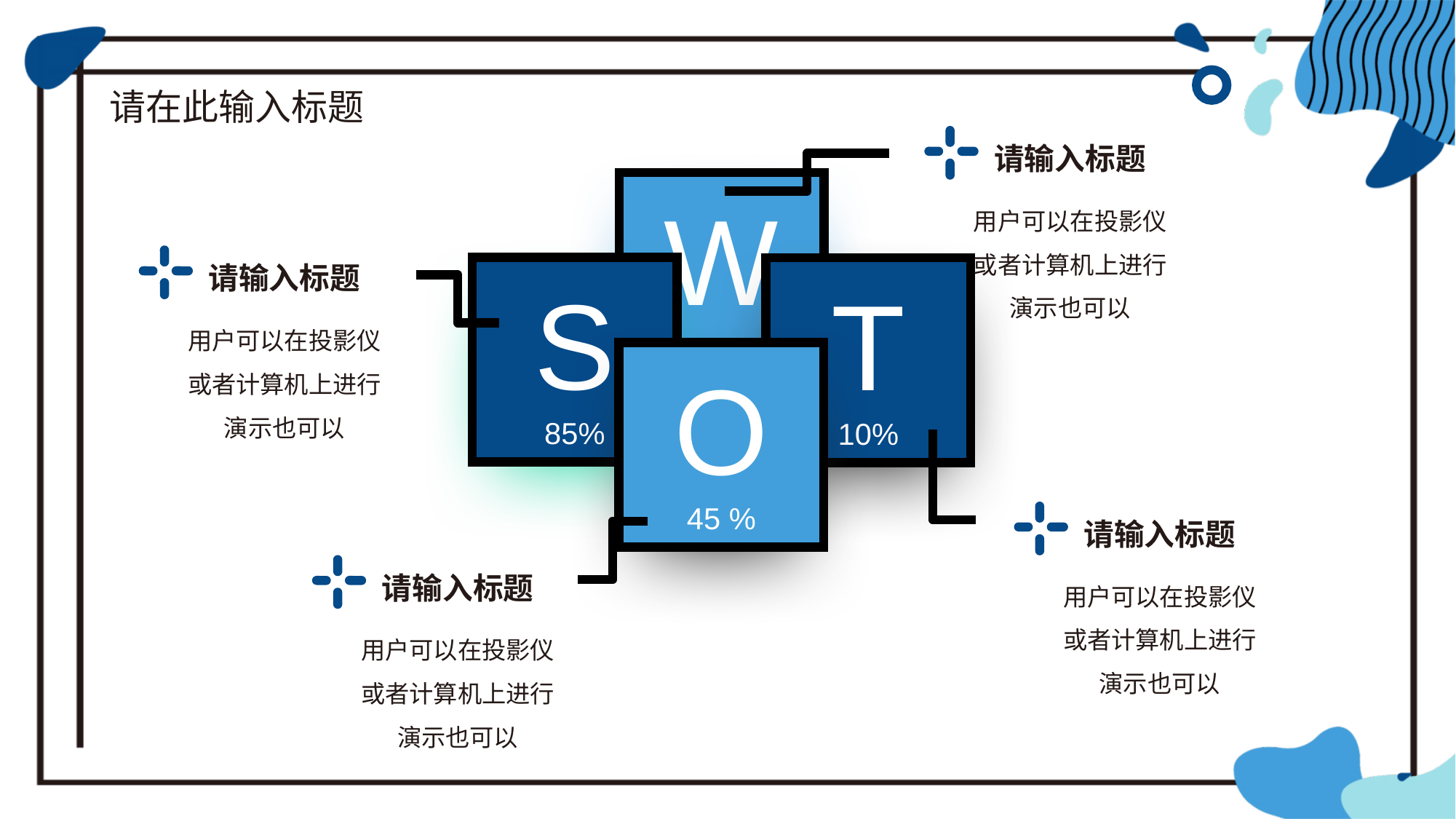

请输入标题
用户可以在投影仪或者计算机上进行演示也可以

W
26%

S
85%

T
10%

O
45 %

请输入标题
用户可以在投影仪或者计算机上进行演示也可以

请输入标题
用户可以在投影仪或者计算机上进行演示也可以

请输入标题
用户可以在投影仪或者计算机上进行演示也可以